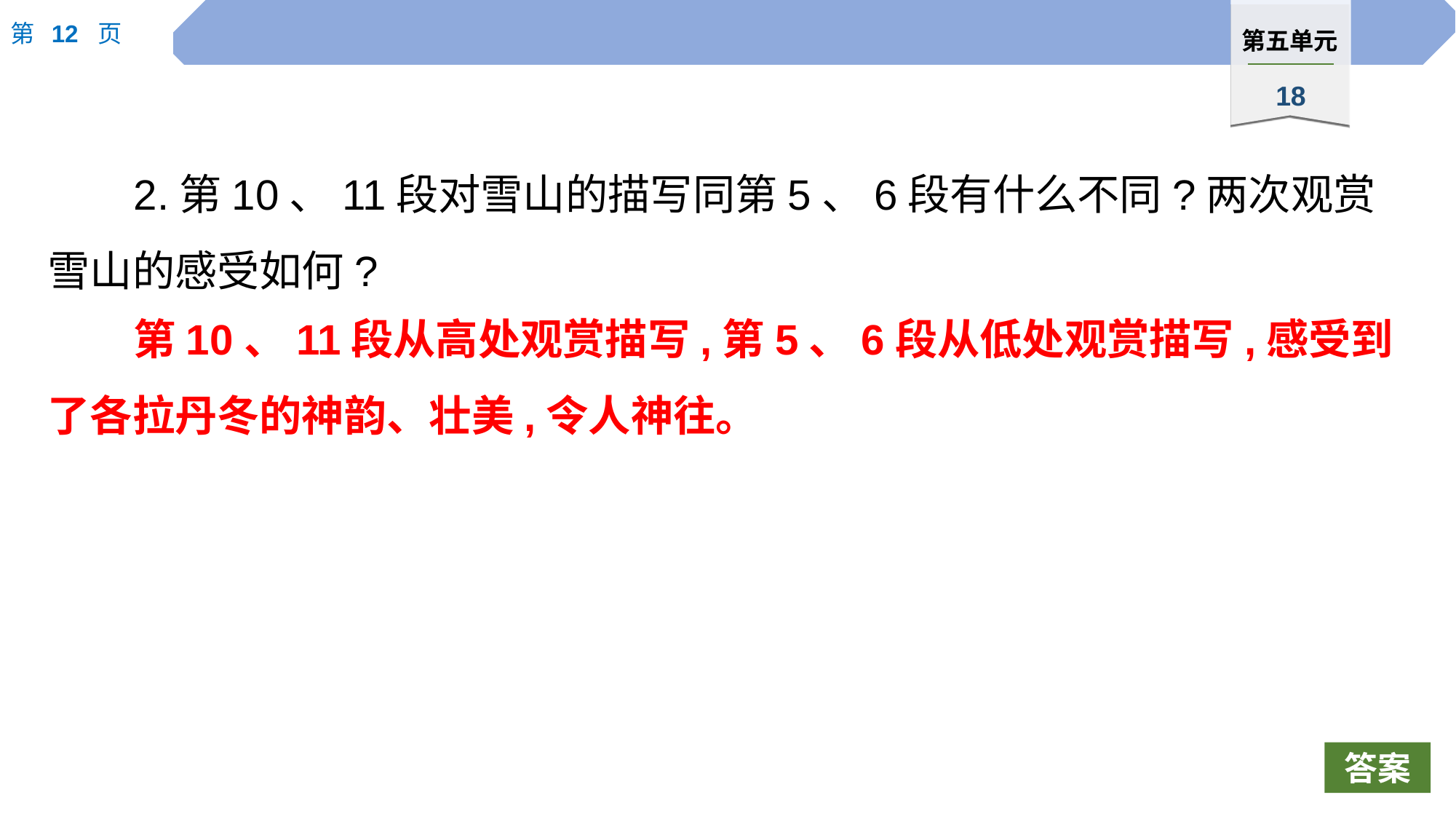

2.第10、11段对雪山的描写同第5、6段有什么不同?两次观赏雪山的感受如何?
第10、11段从高处观赏描写,第5、6段从低处观赏描写,感受到了各拉丹冬的神韵、壮美,令人神往。
答案